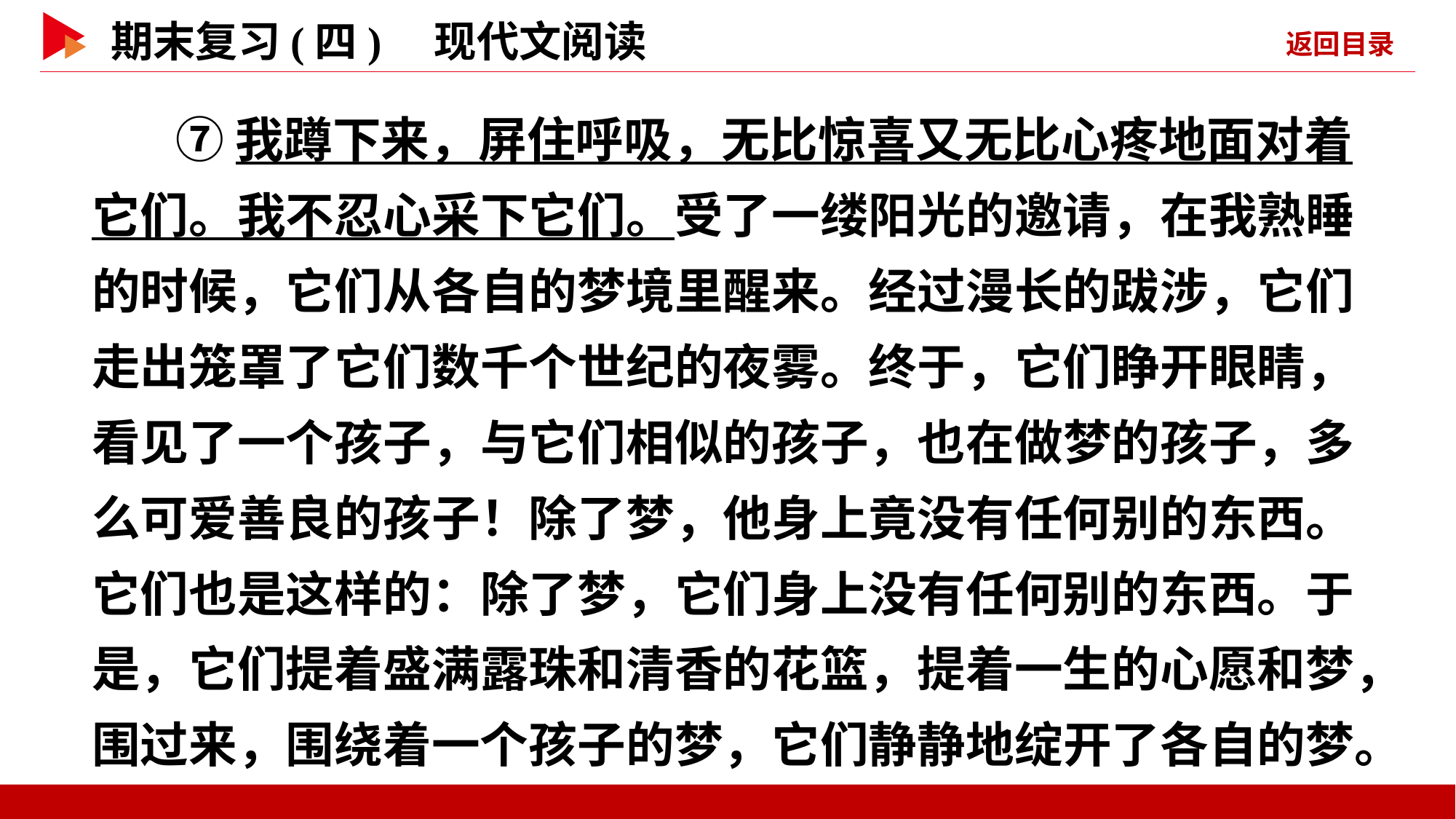

⑦我蹲下来，屏住呼吸，无比惊喜又无比心疼地面对着它们。我不忍心采下它们。受了一缕阳光的邀请，在我熟睡的时候，它们从各自的梦境里醒来。经过漫长的跋涉，它们走出笼罩了它们数千个世纪的夜雾。终于，它们睁开眼睛，看见了一个孩子，与它们相似的孩子，也在做梦的孩子，多么可爱善良的孩子！除了梦，他身上竟没有任何别的东西。它们也是这样的：除了梦，它们身上没有任何别的东西。于是，它们提着盛满露珠和清香的花篮，提着一生的心愿和梦，围过来，围绕着一个孩子的梦，它们静静地绽开了各自的梦。